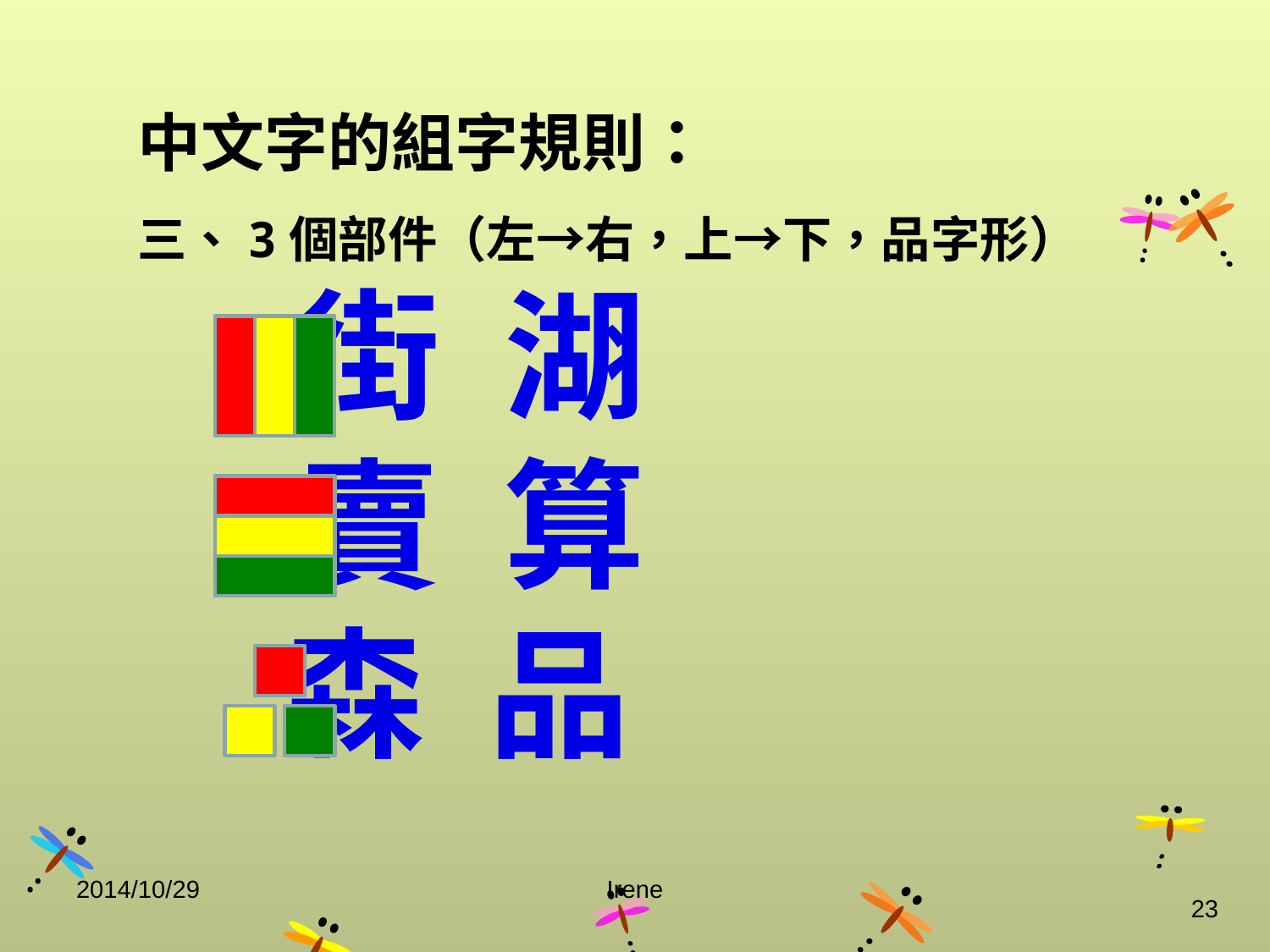

中文字的組字規則：
三、3個部件（左→右，上→下，品字形）
    街  湖
    賣  算
            森  品

2014/10/29
Irene